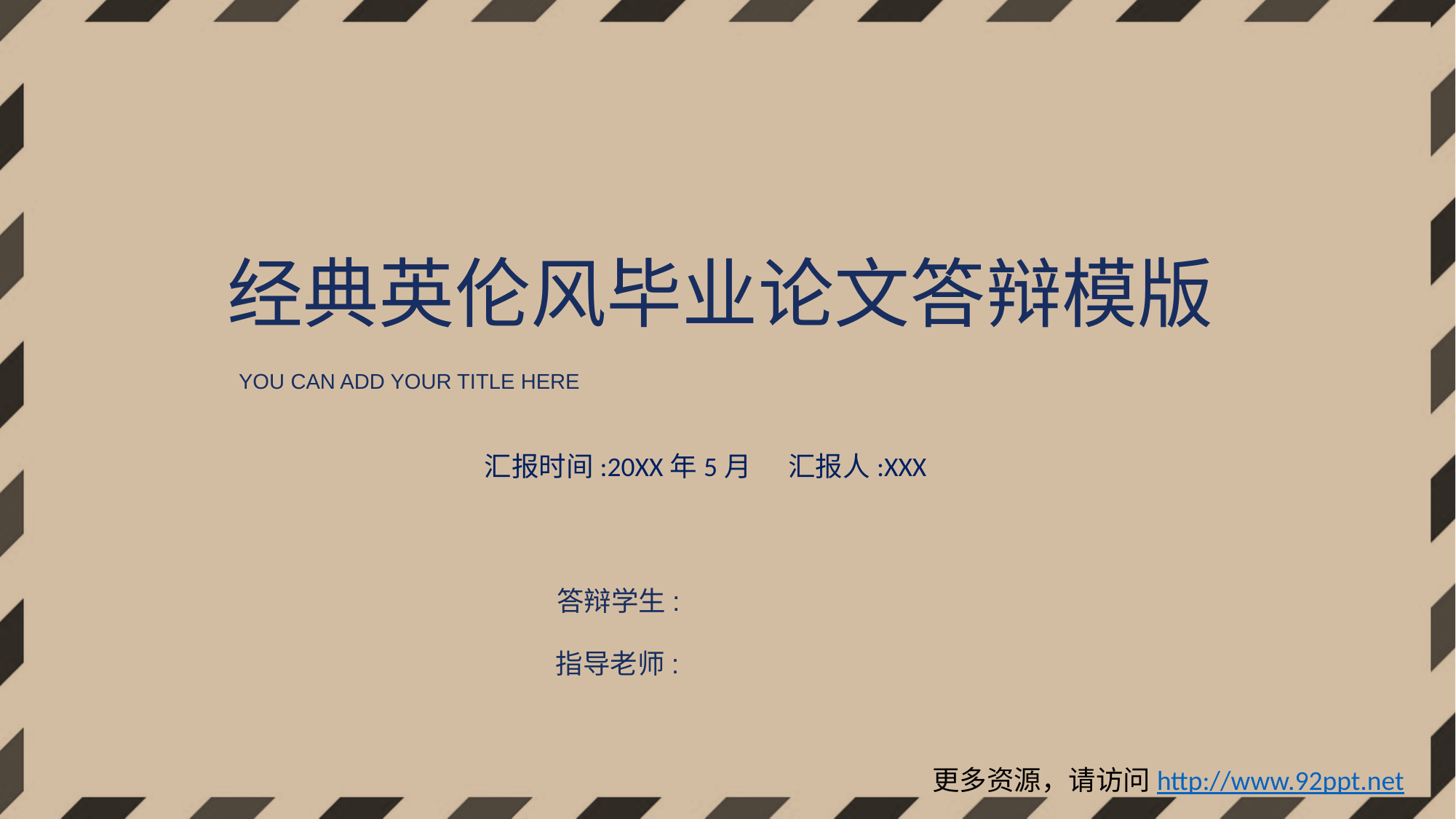

经典英伦风毕业论文答辩模版
YOU CAN ADD YOUR TITLE HERE
汇报时间:20XX年5月      汇报人:XXX
答辩学生:
指导老师:
更多资源，请访问http://www.92ppt.net